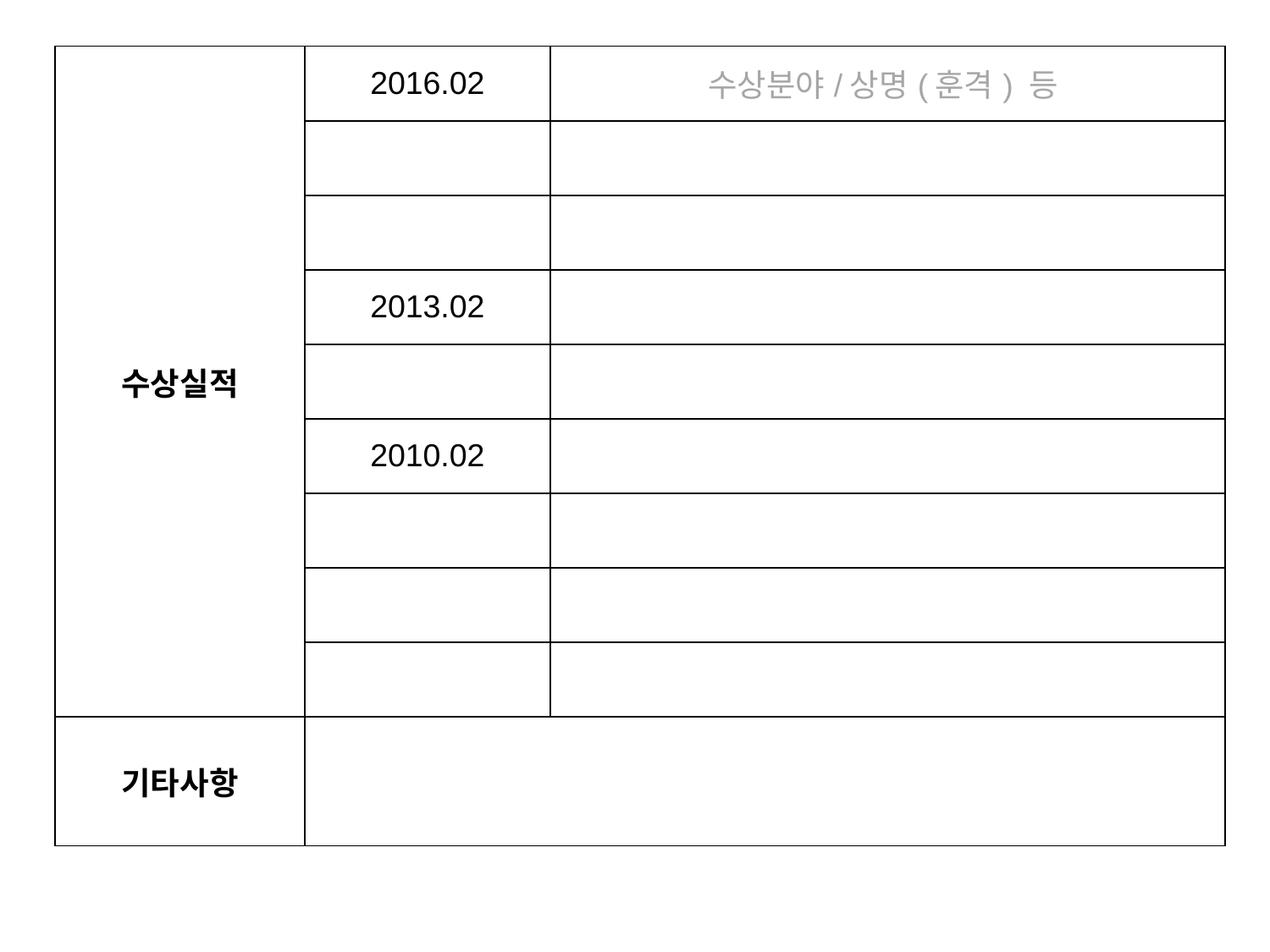

| 수상실적 | 2016.02 | 수상분야/상명(훈격) 등 |
| --- | --- | --- |
|  |  |  |
|  |  |  |
|  | 2013.02 |  |
|  |  |  |
|  | 2010.02 |  |
|  |  |  |
|  |  |  |
|  |  |  |
| 기타사항 |  |  |